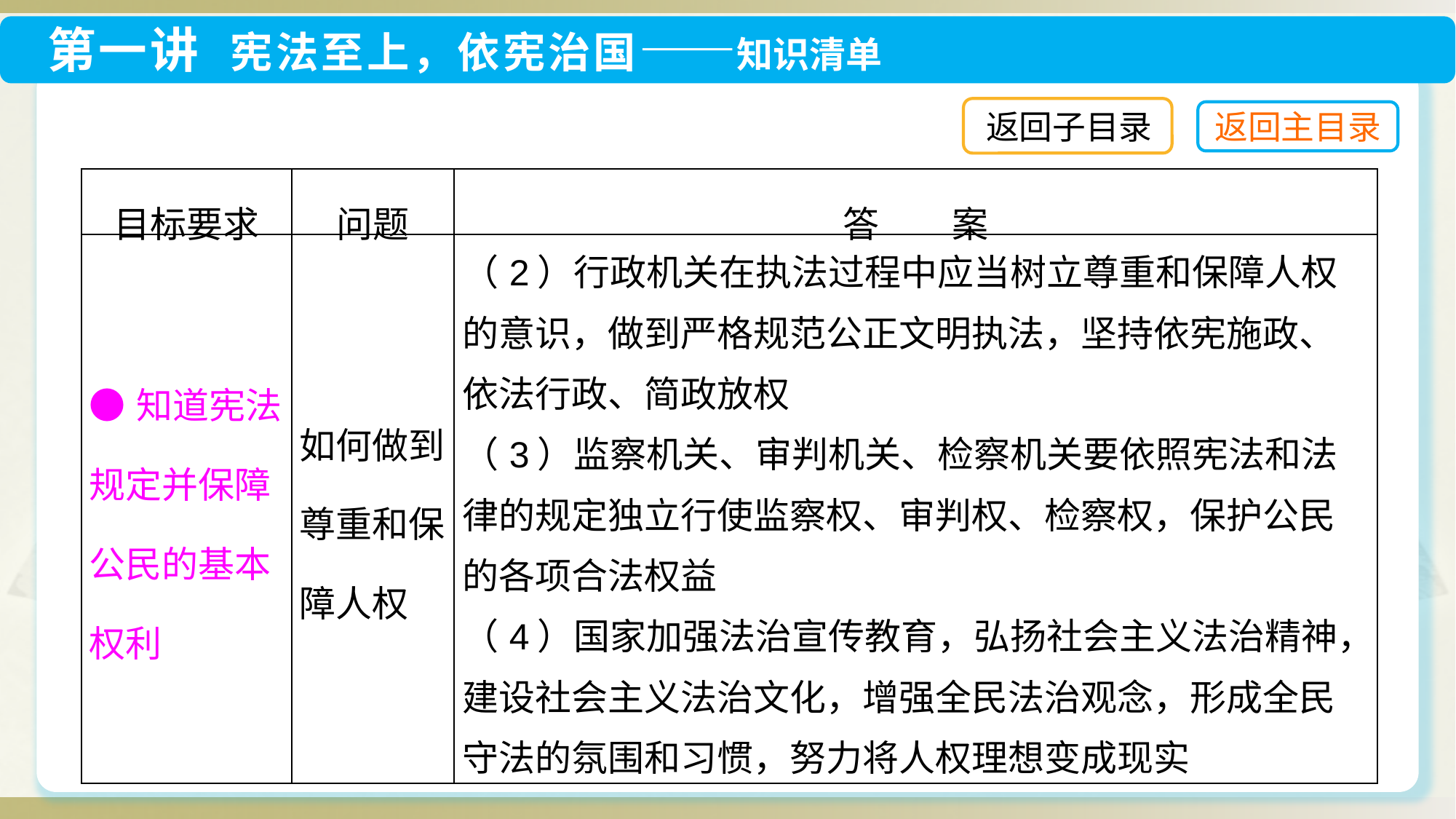

返回子目录
| 目标要求 | 问题 | 答　　案 |
| --- | --- | --- |
| ●知道宪法规定并保障公民的基本权利 | 如何做到尊重和保障人权 | （2）行政机关在执法过程中应当树立尊重和保障人权的意识，做到严格规范公正文明执法，坚持依宪施政、依法行政、简政放权 （3）监察机关、审判机关、检察机关要依照宪法和法律的规定独立行使监察权、审判权、检察权，保护公民的各项合法权益 （4）国家加强法治宣传教育，弘扬社会主义法治精神，建设社会主义法治文化，增强全民法治观念，形成全民守法的氛围和习惯，努力将人权理想变成现实 |